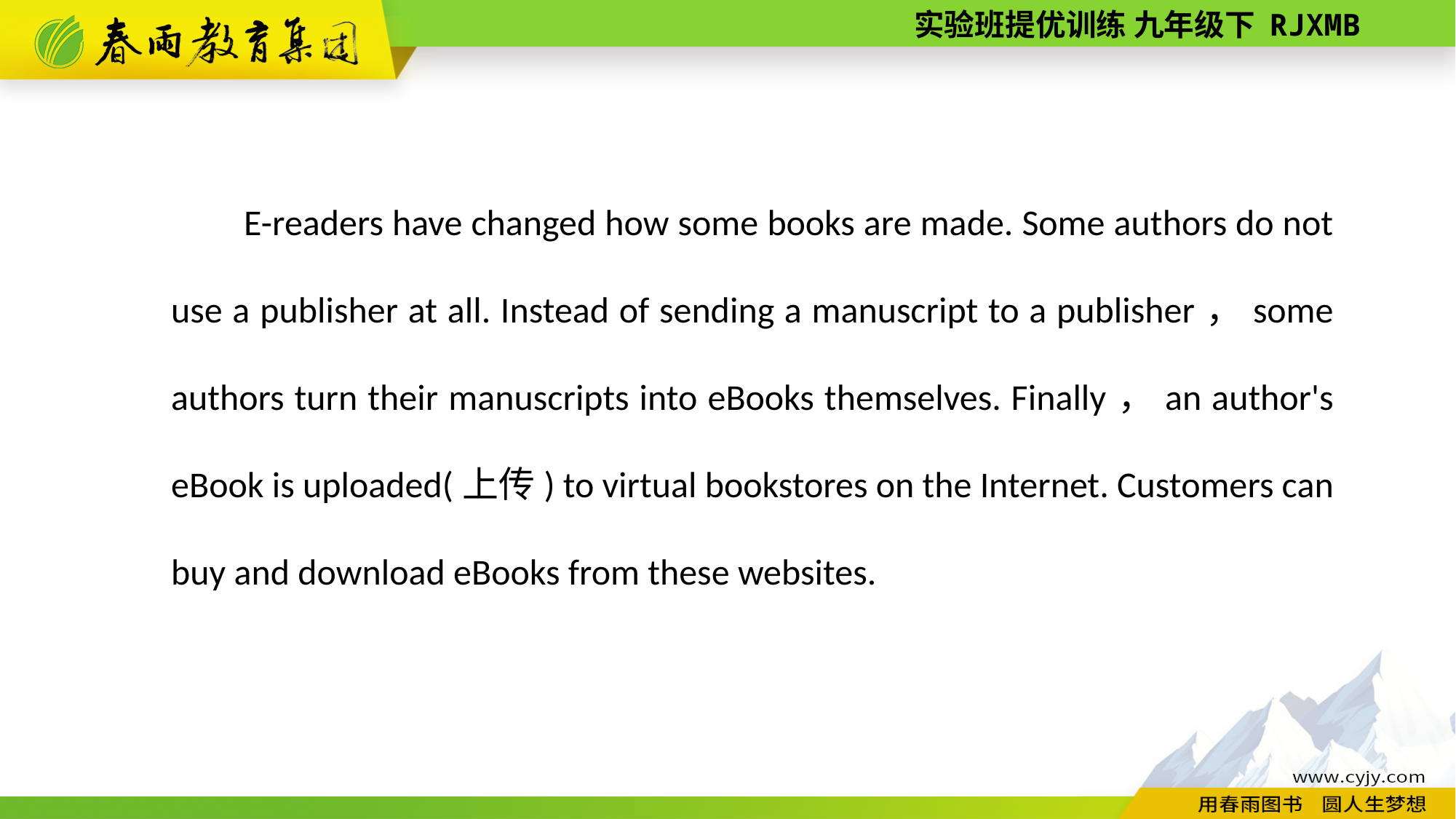

E-­readers have changed how some books are made. Some authors do not use a publisher at all. Instead of sending a manuscript to a publisher，some authors turn their manuscripts into eBooks themselves. Finally，an author's eBook is uploaded(上传) to virtual bookstores on the Internet. Customers can buy and download eBooks from these websites.